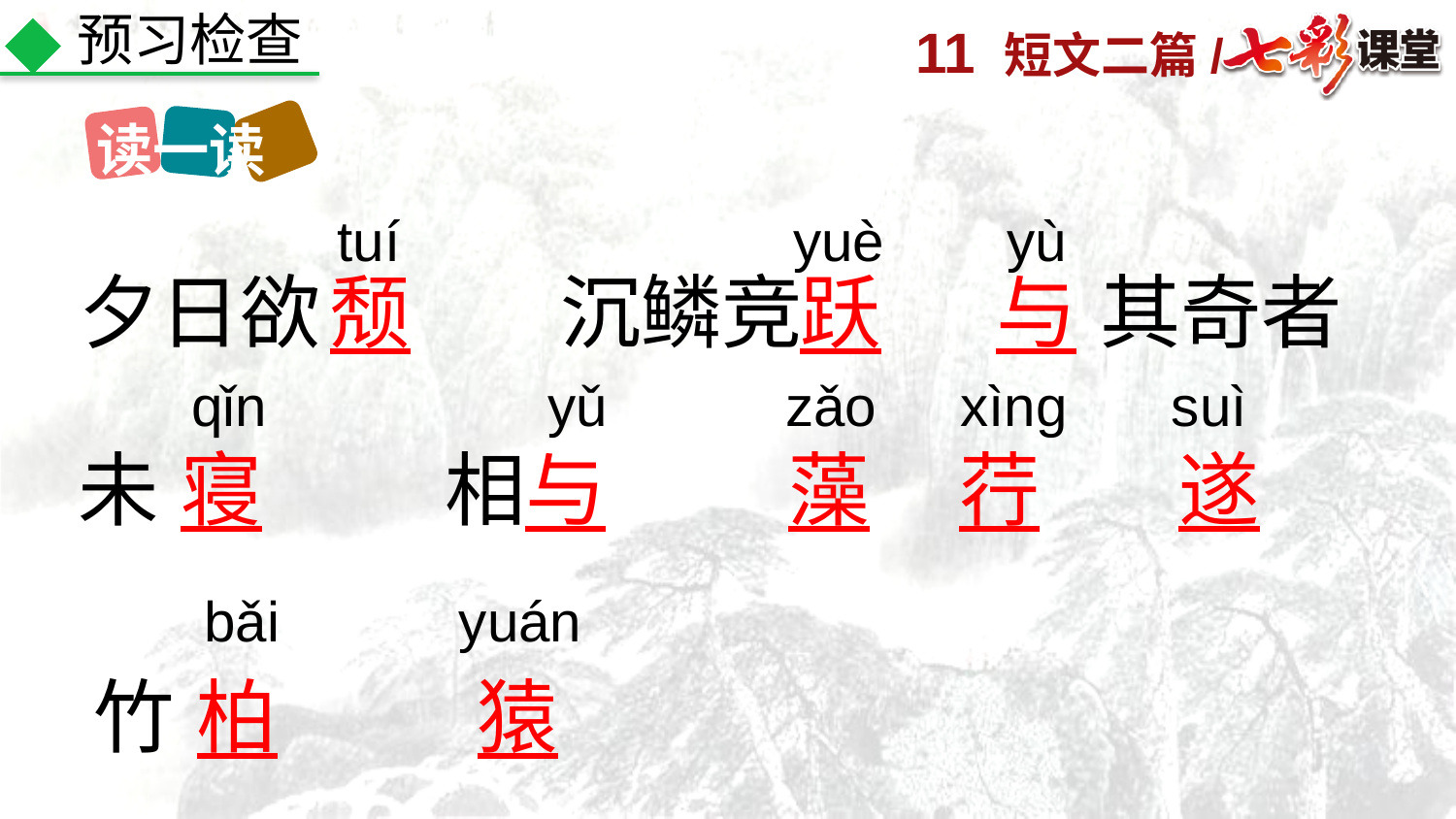

预习检查

读一读

tuí
yuè
yù
夕日欲
颓
沉鳞竞
跃
与
其奇者
qǐn
yǔ
zǎo
xìnɡ
suì
未
寝
相
与
藻
荇
遂
bǎi
yuán
竹
柏
猿